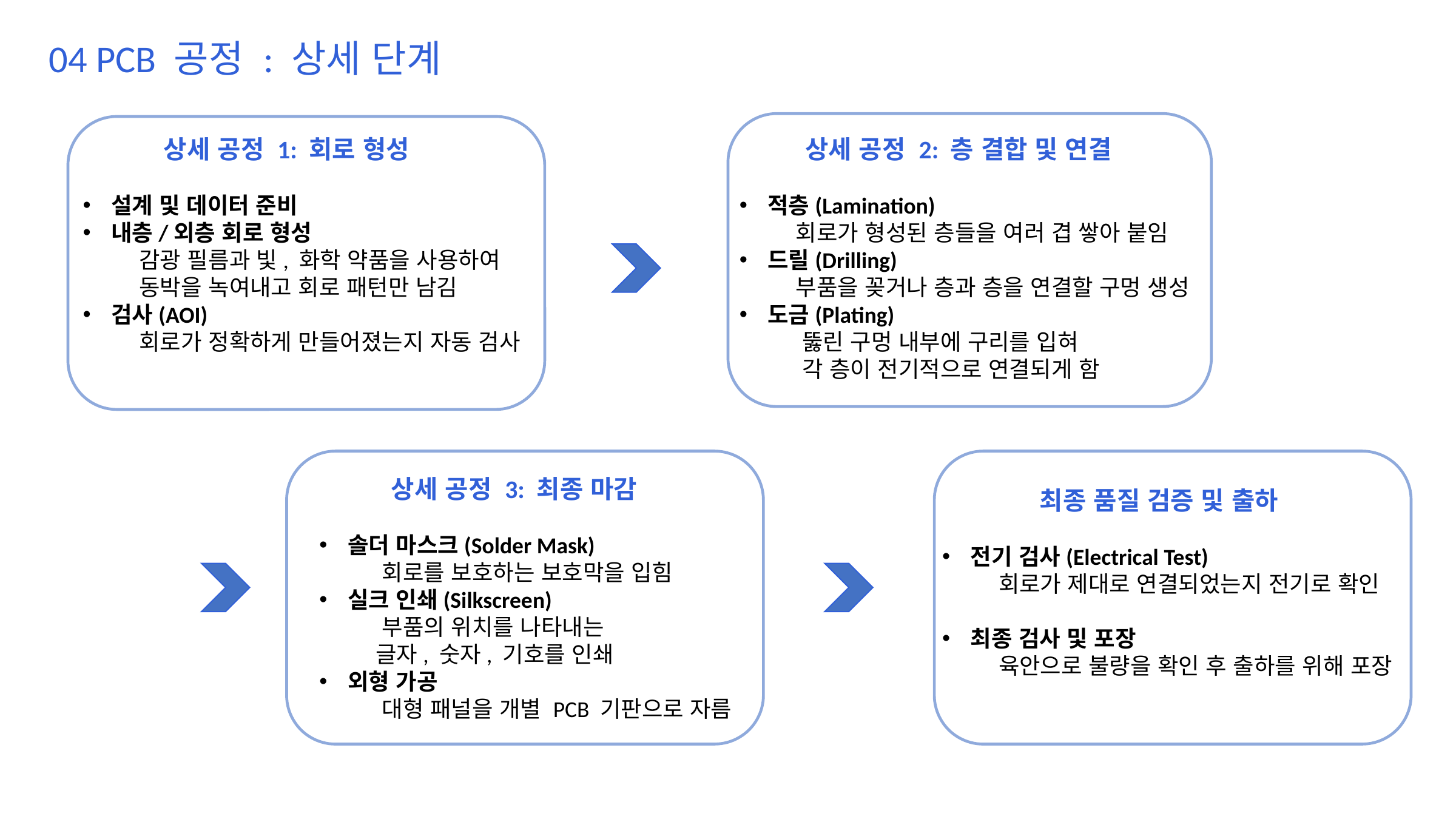

04 PCB 공정 : 상세 단계

상세 공정 1: 회로 형성

설계 및 데이터 준비
내층/외층 회로 형성
        감광 필름과 빛, 화학 약품을 사용하여
        동박을 녹여내고 회로 패턴만 남김
검사(AOI)
        회로가 정확하게 만들어졌는지 자동 검사

상세 공정 2: 층 결합 및 연결

적층(Lamination)
        회로가 형성된 층들을 여러 겹 쌓아 붙임
드릴(Drilling)
        부품을 꽂거나 층과 층을 연결할 구멍 생성
도금(Plating)
         뚫린 구멍 내부에 구리를 입혀
         각 층이 전기적으로 연결되게 함

상세 공정 3: 최종 마감

솔더 마스크(Solder Mask)
         회로를 보호하는 보호막을 입힘
실크 인쇄(Silkscreen)
         부품의 위치를 나타내는
        글자, 숫자, 기호를 인쇄
외형 가공
         대형 패널을 개별 PCB 기판으로 자름
최종 품질 검증 및 출하

전기 검사(Electrical Test)
        회로가 제대로 연결되었는지 전기로 확인

최종 검사 및 포장
        육안으로 불량을 확인 후 출하를 위해 포장